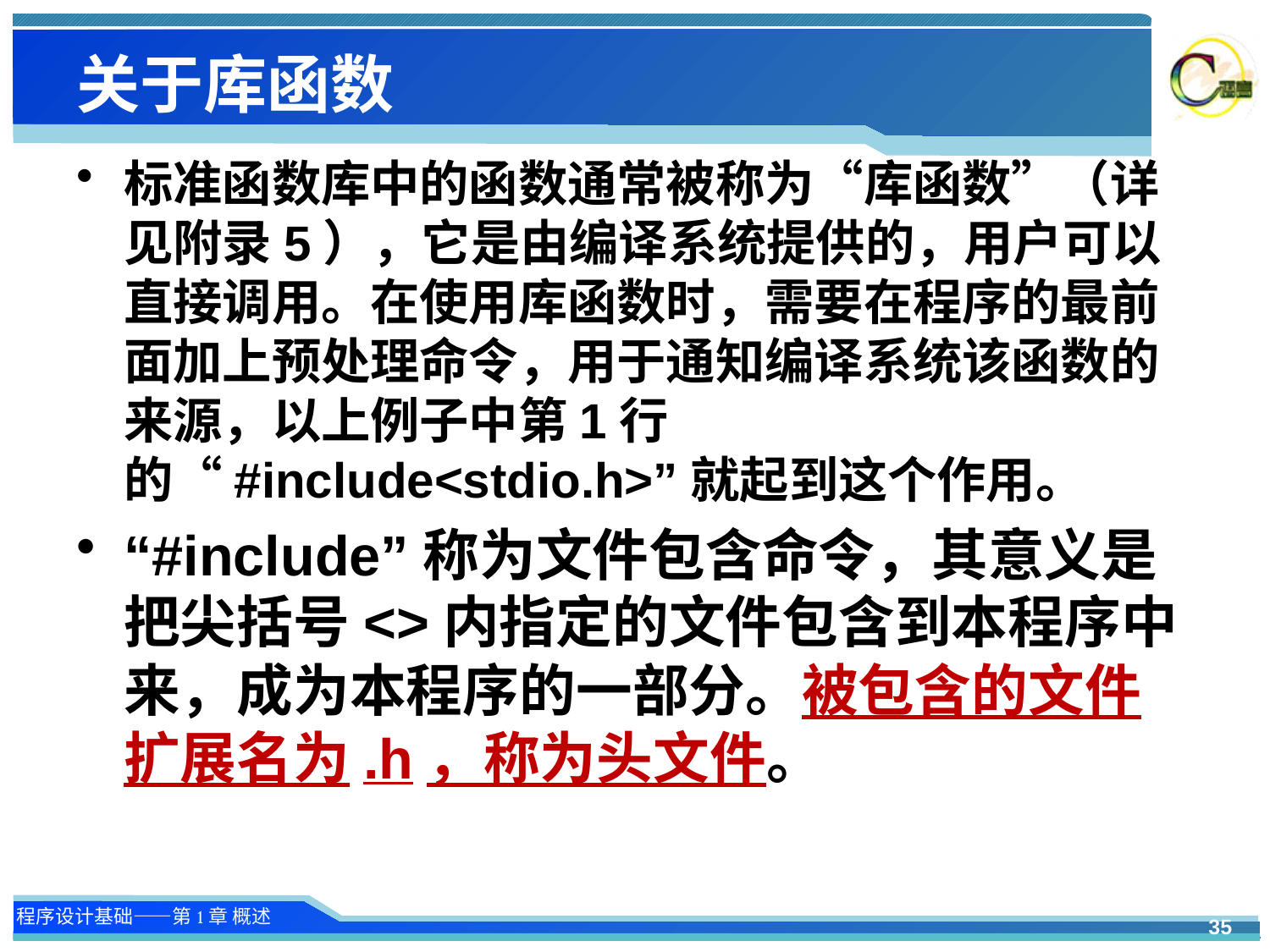

# 关于库函数
标准函数库中的函数通常被称为“库函数”（详见附录5），它是由编译系统提供的，用户可以直接调用。在使用库函数时，需要在程序的最前面加上预处理命令，用于通知编译系统该函数的来源，以上例子中第1行的“#include<stdio.h>”就起到这个作用。
“#include”称为文件包含命令，其意义是把尖括号<>内指定的文件包含到本程序中来，成为本程序的一部分。被包含的文件扩展名为.h，称为头文件。
35